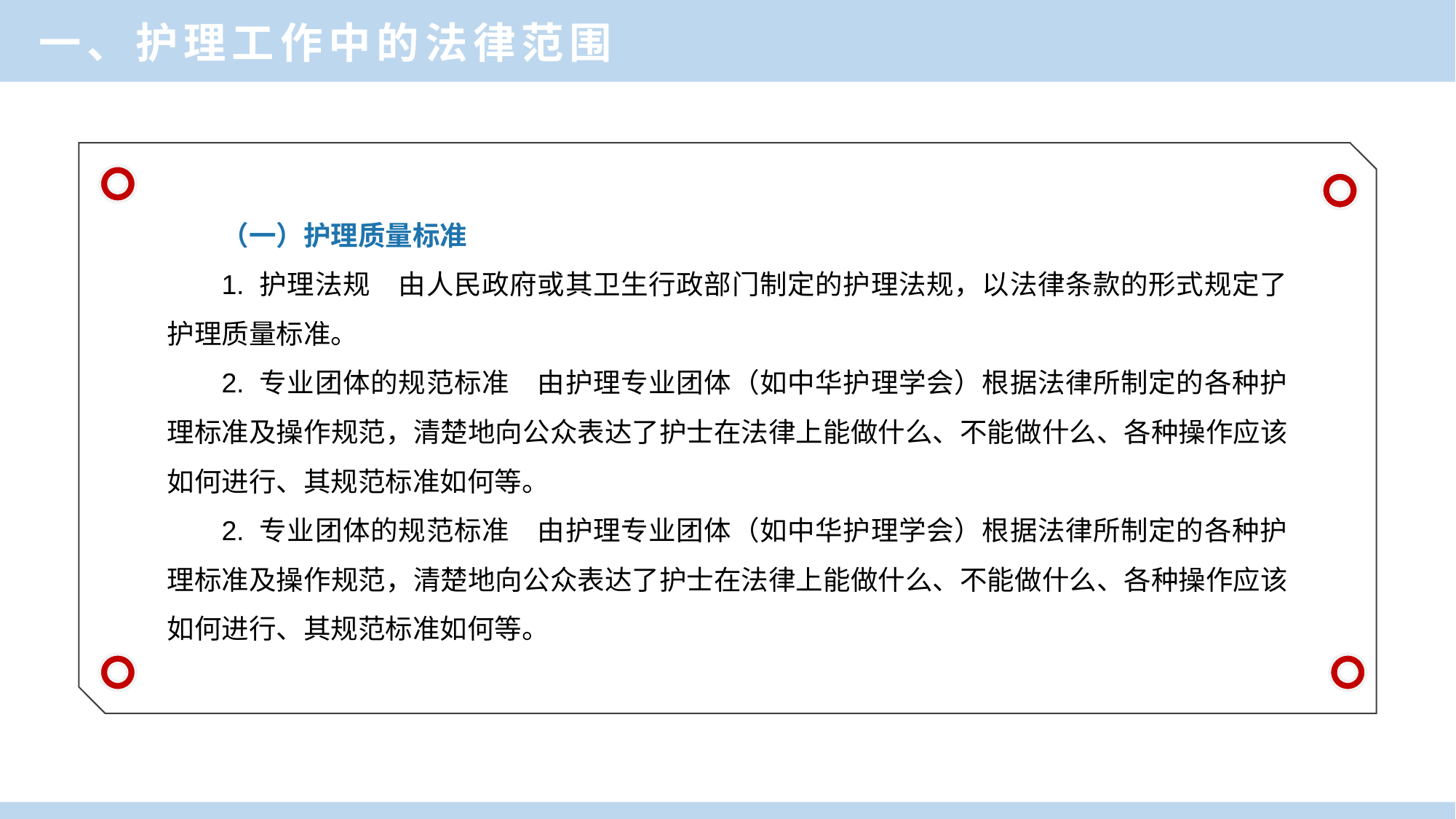

一、护理工作中的法律范围

（一）护理质量标准
1. 护理法规　由人民政府或其卫生行政部门制定的护理法规，以法律条款的形式规定了护理质量标准。
2. 专业团体的规范标准　由护理专业团体（如中华护理学会）根据法律所制定的各种护理标准及操作规范，清楚地向公众表达了护士在法律上能做什么、不能做什么、各种操作应该如何进行、其规范标准如何等。
2. 专业团体的规范标准　由护理专业团体（如中华护理学会）根据法律所制定的各种护理标准及操作规范，清楚地向公众表达了护士在法律上能做什么、不能做什么、各种操作应该如何进行、其规范标准如何等。